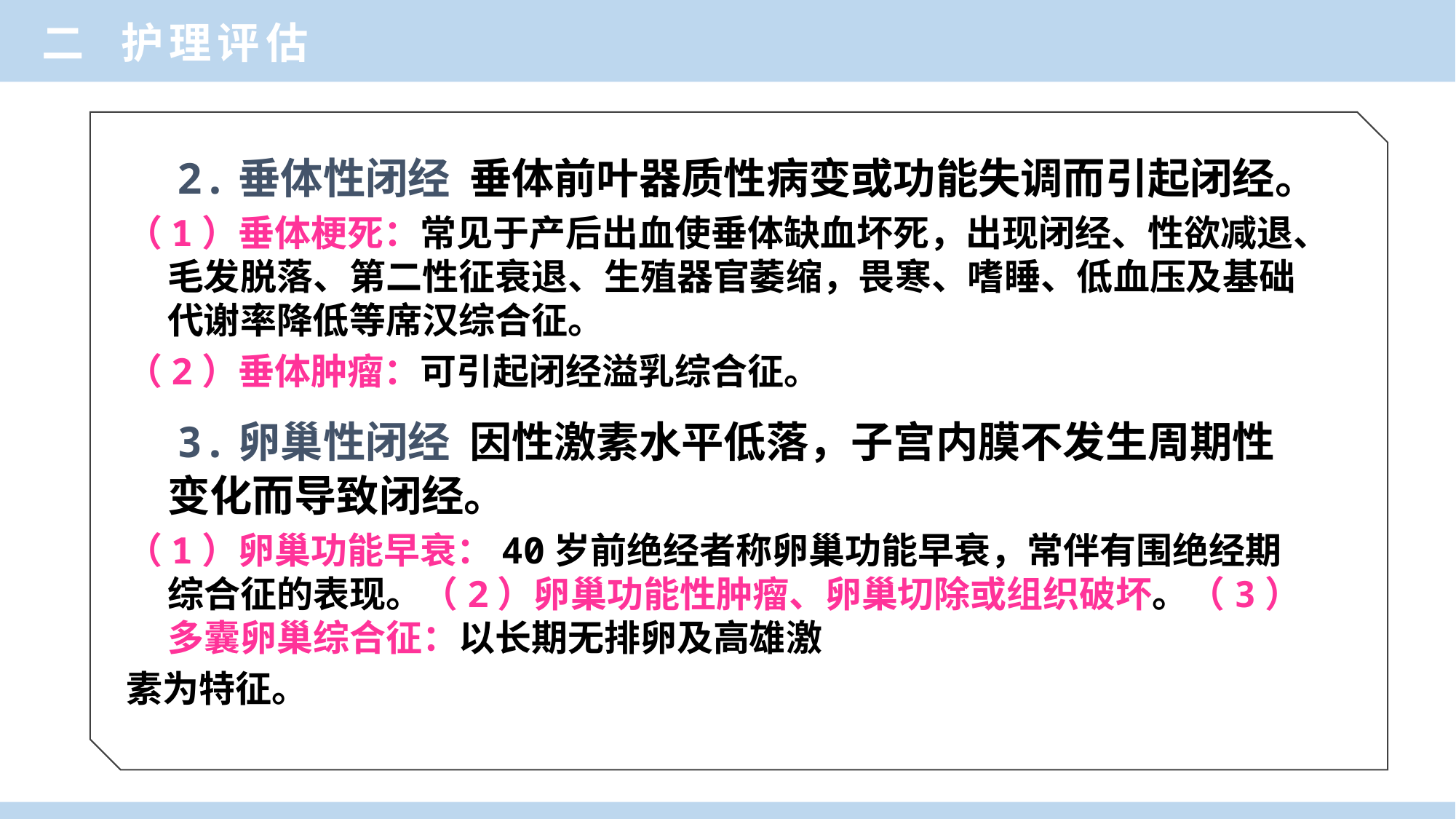

二  护理评估

  2.垂体性闭经  垂体前叶器质性病变或功能失调而引起闭经。
（1）垂体梗死：常见于产后出血使垂体缺血坏死，出现闭经、性欲减退、毛发脱落、第二性征衰退、生殖器官萎缩，畏寒、嗜睡、低血压及基础代谢率降低等席汉综合征。
（2）垂体肿瘤：可引起闭经溢乳综合征。
  3.卵巢性闭经  因性激素水平低落，子宫内膜不发生周期性变化而导致闭经。
（1）卵巢功能早衰：40岁前绝经者称卵巢功能早衰，常伴有围绝经期综合征的表现。（2）卵巢功能性肿瘤、卵巢切除或组织破坏。（3）多囊卵巢综合征：以长期无排卵及高雄激
素为特征。